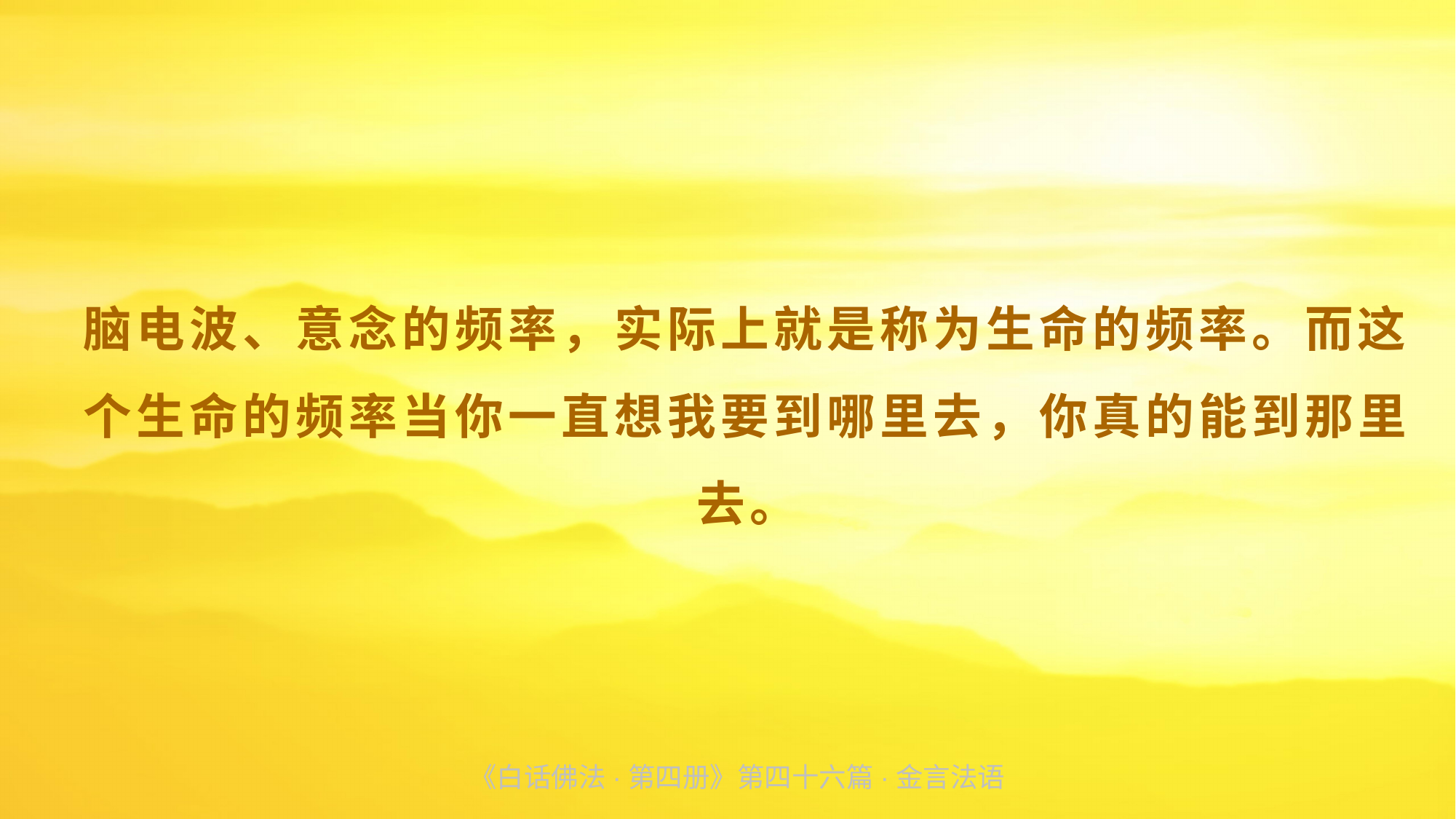

脑电波、意念的频率，实际上就是称为生命的频率。而这个生命的频率当你一直想我要到哪里去，你真的能到那里去。
  《白话佛法·第四册》第四十六篇·金言法语